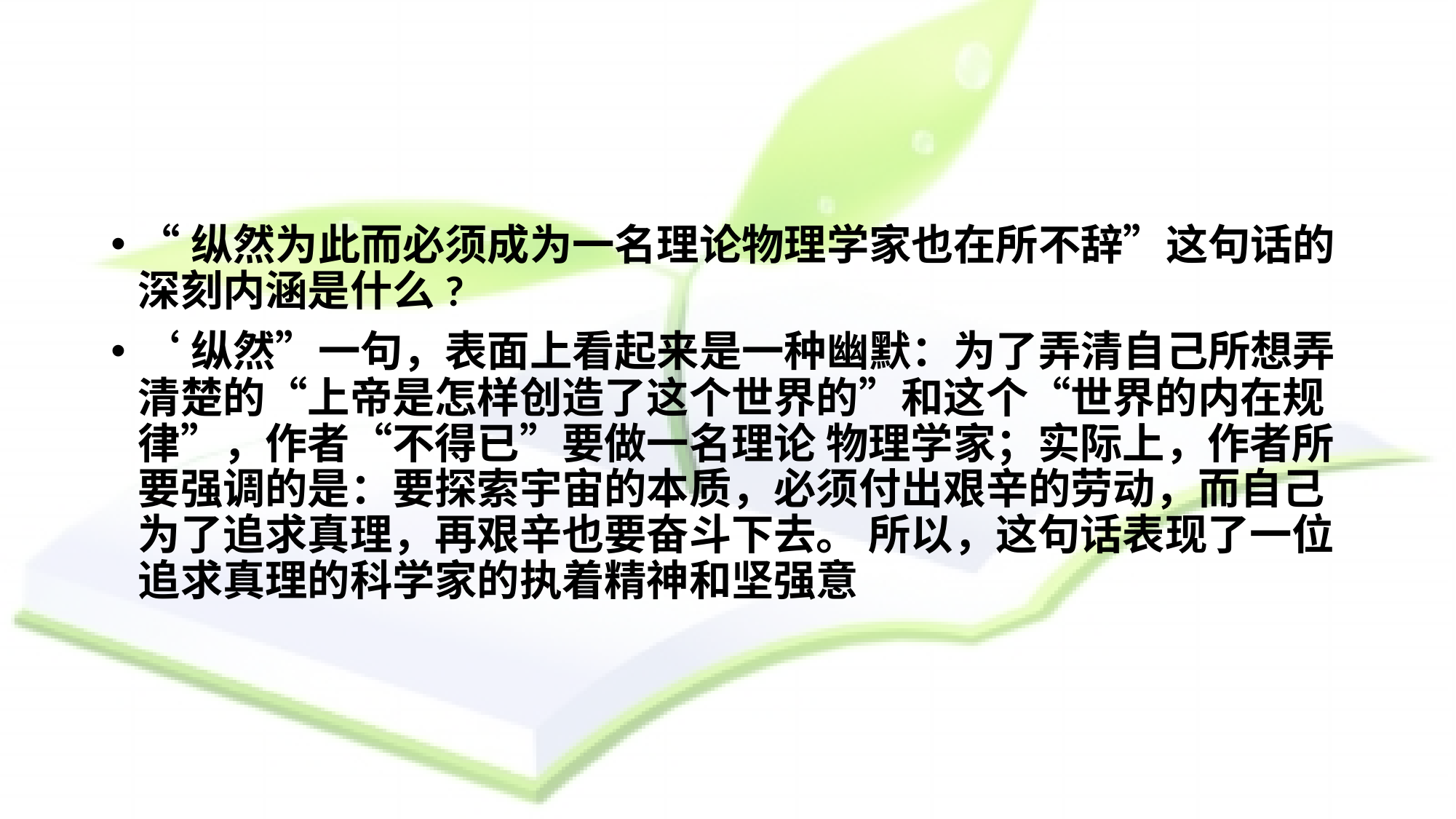

“纵然为此而必须成为一名理论物理学家也在所不辞”这句话的深刻内涵是什么?
‘纵然”一句，表面上看起来是一种幽默：为了弄清自己所想弄清楚的“上帝是怎样创造了这个世界的”和这个“世界的内在规律”，作者“不得已”要做一名理论 物理学家；实际上，作者所要强调的是：要探索宇宙的本质，必须付出艰辛的劳动，而自己为了追求真理，再艰辛也要奋斗下去。 所以，这句话表现了一位追求真理的科学家的执着精神和坚强意